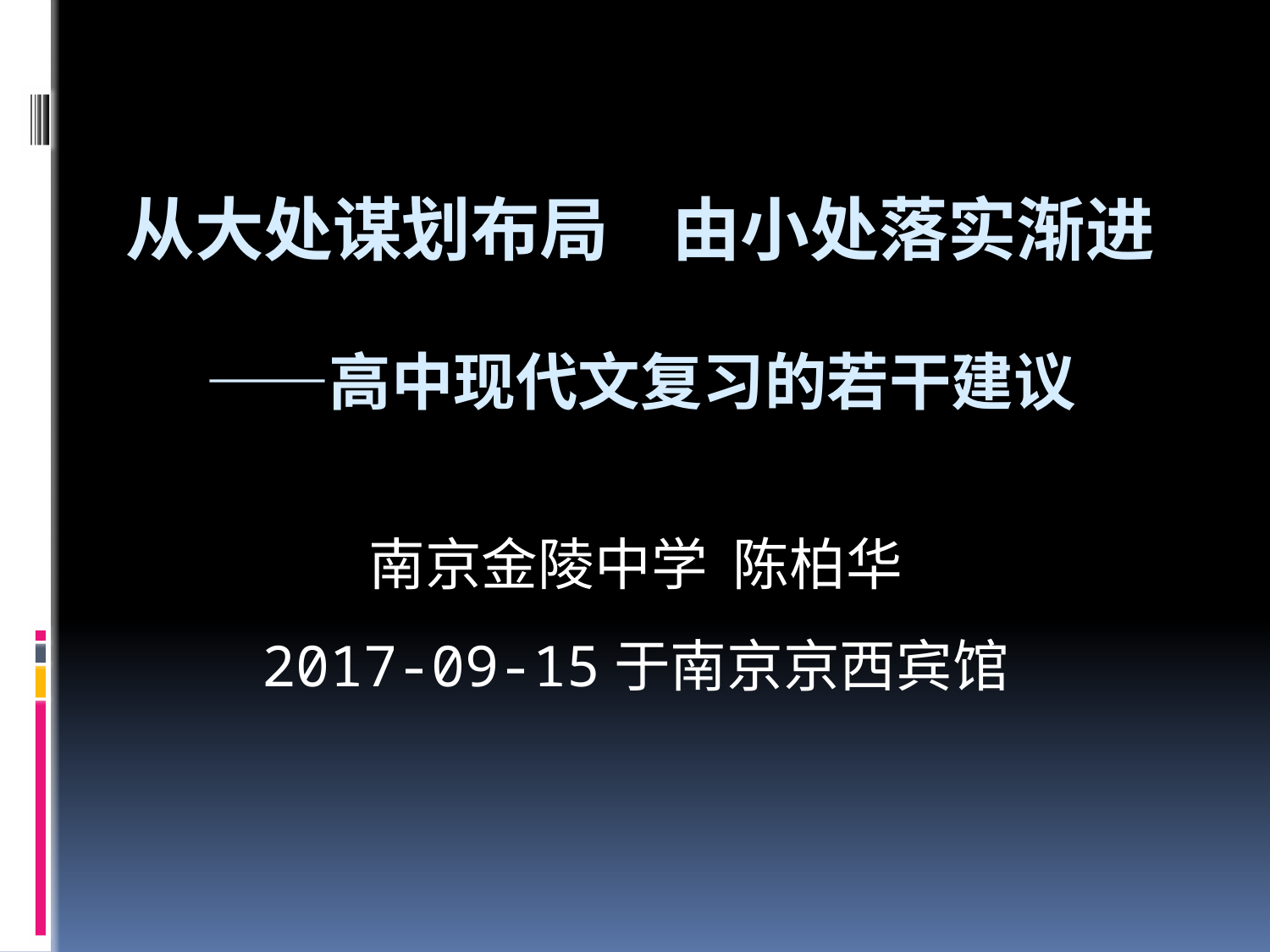

# 从大处谋划布局    由小处落实渐进 ——高中现代文复习的若干建议
南京金陵中学  陈柏华
2017-09-15于南京京西宾馆